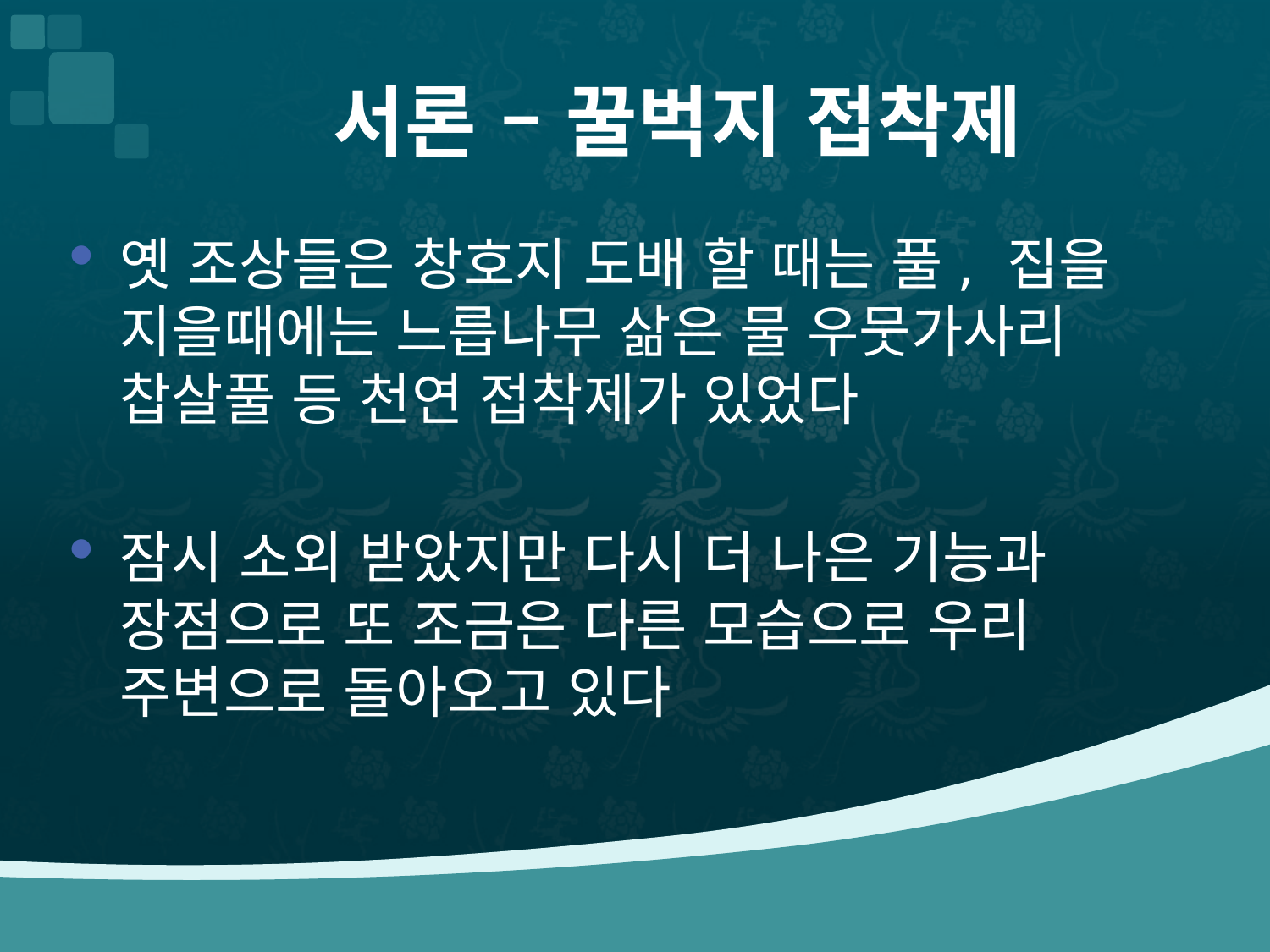

# 서론 – 꿀벅지 접착제
옛 조상들은 창호지 도배 할 때는 풀, 집을 지을때에는 느릅나무 삶은 물 우뭇가사리 찹살풀 등 천연 접착제가 있었다

잠시 소외 받았지만 다시 더 나은 기능과 장점으로 또 조금은 다른 모습으로 우리 주변으로 돌아오고 있다